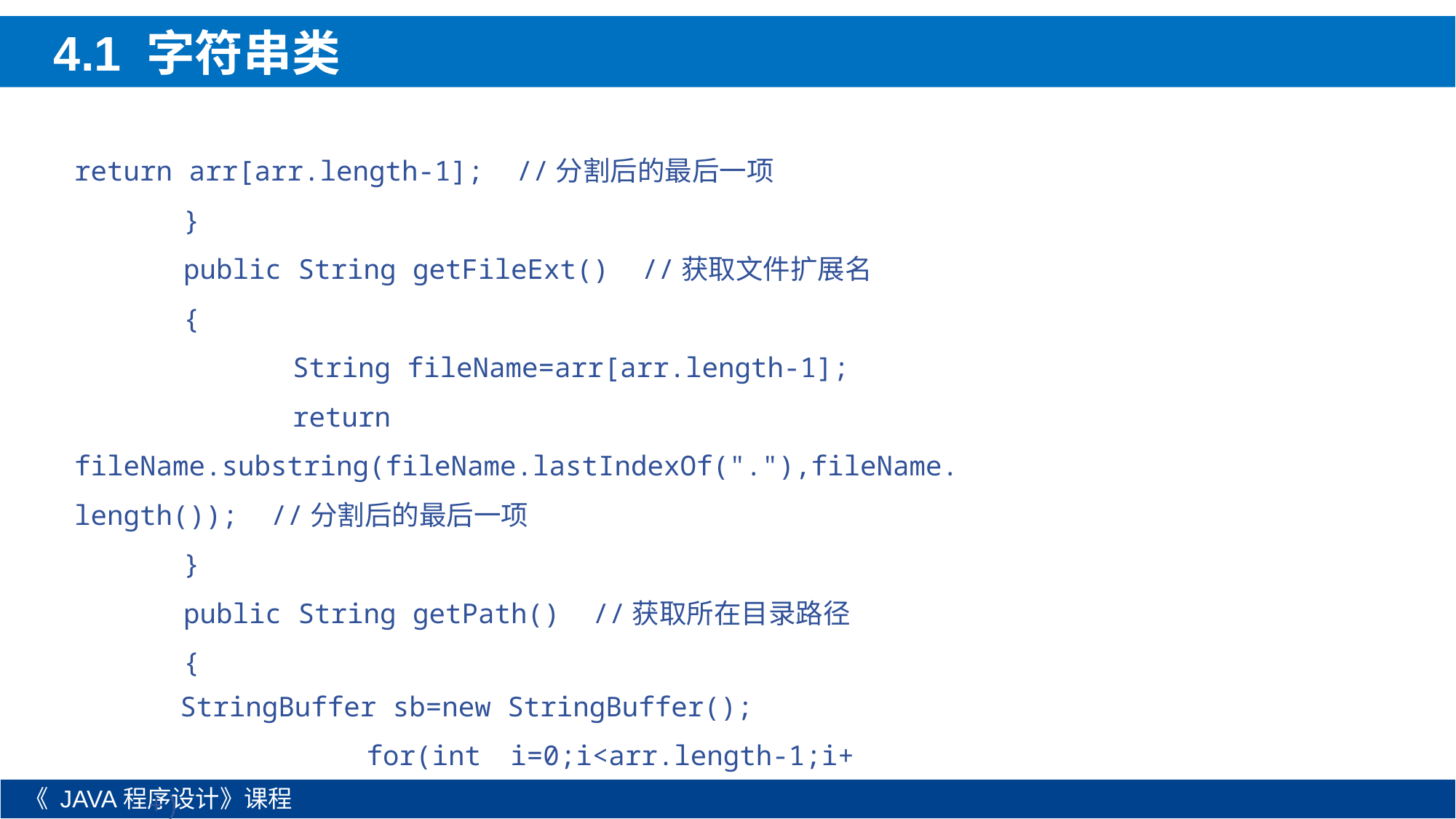

4.1 字符串类
return arr[arr.length-1];  //分割后的最后一项
	}
	public String getFileExt()  //获取文件扩展名
	{
		String fileName=arr[arr.length-1];
		return fileName.substring(fileName.lastIndexOf("."),fileName.length());  //分割后的最后一项
	}
	public String getPath()  //获取所在目录路径
	{
StringBuffer sb=new StringBuffer();
		for(int i=0;i<arr.length-1;i++)
《 JAVA程序设计》课程